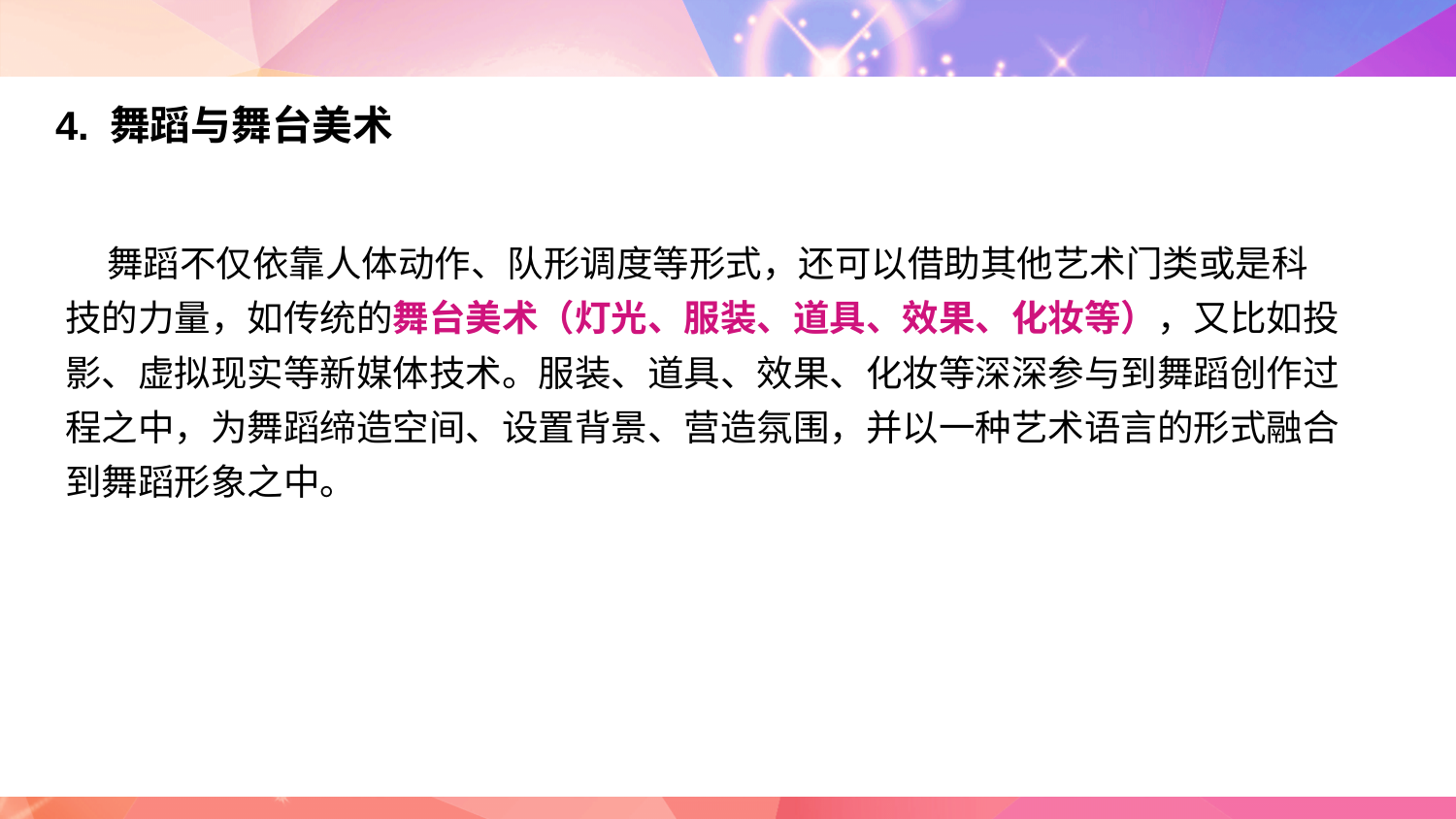

4. 舞蹈与舞台美术
    舞蹈不仅依靠人体动作、队形调度等形式，还可以借助其他艺术门类或是科
技的力量，如传统的舞台美术（灯光、服装、道具、效果、化妆等），又比如投
影、虚拟现实等新媒体技术。服装、道具、效果、化妆等深深参与到舞蹈创作过
程之中，为舞蹈缔造空间、设置背景、营造氛围，并以一种艺术语言的形式融合到舞蹈形象之中。